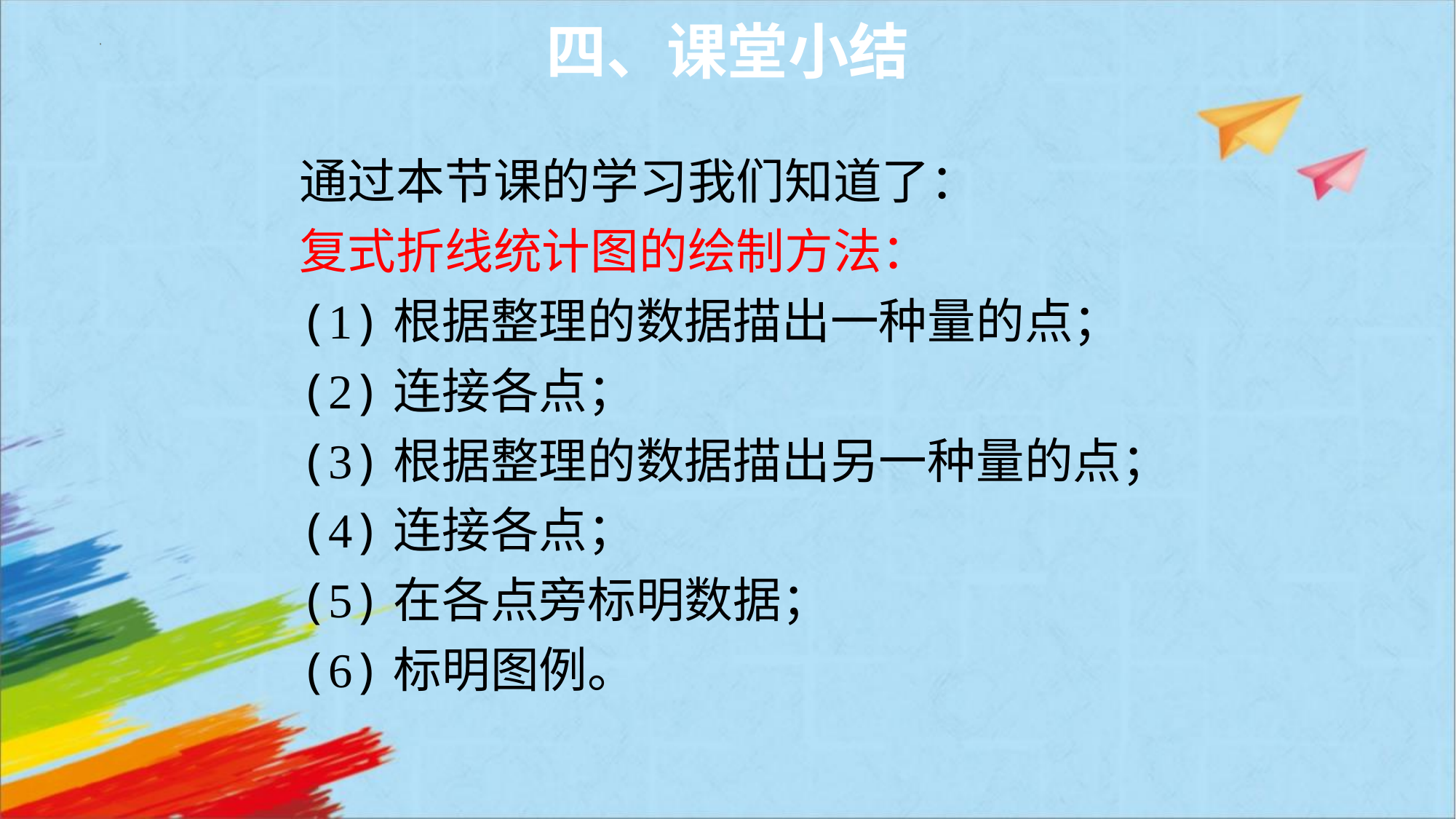

四、课堂小结
通过本节课的学习我们知道了：
复式折线统计图的绘制方法：
(1)根据整理的数据描出一种量的点；
(2)连接各点；
(3)根据整理的数据描出另一种量的点；
(4)连接各点；
(5)在各点旁标明数据；
(6)标明图例。